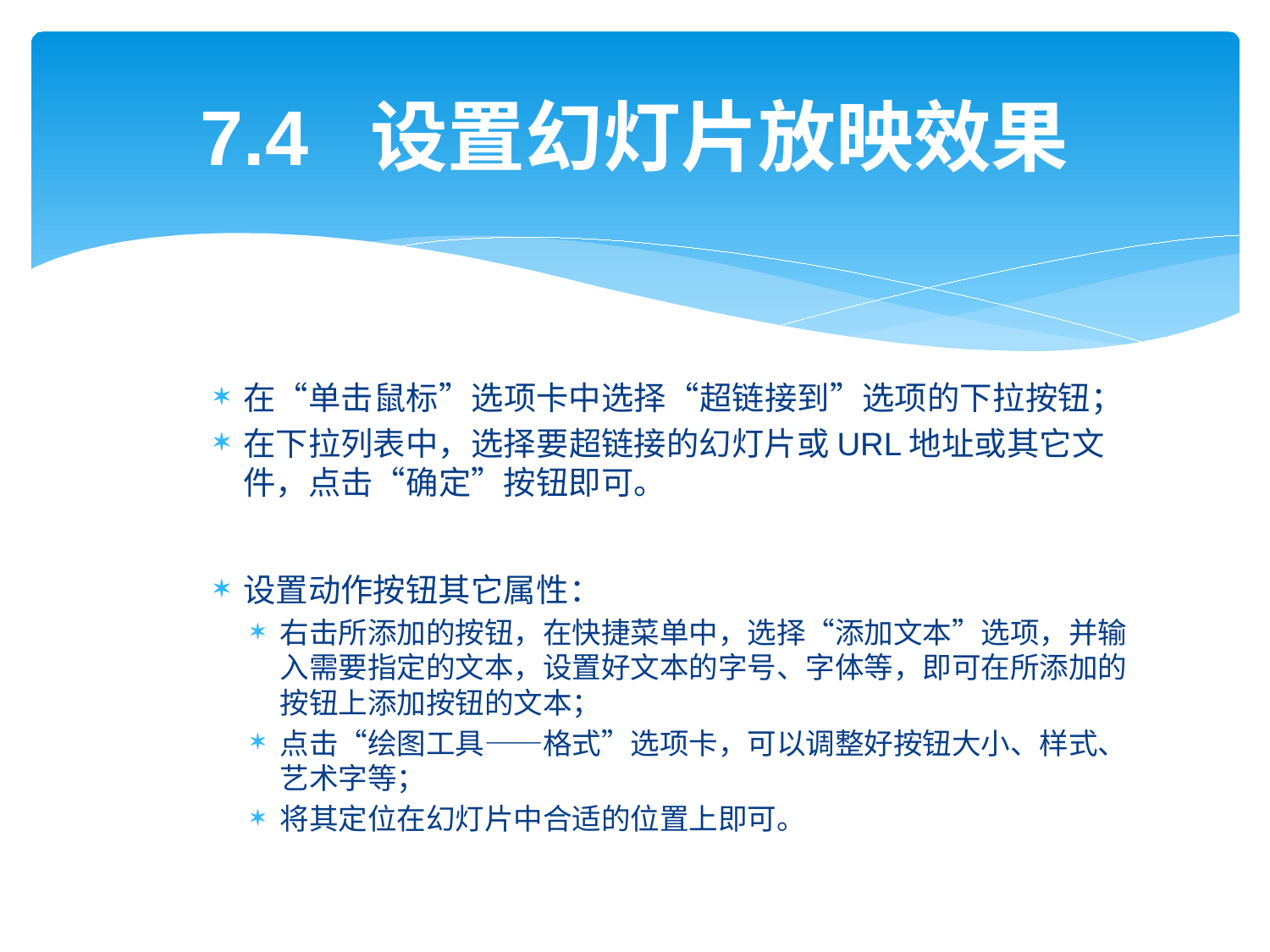

# 7.4  设置幻灯片放映效果
在“单击鼠标”选项卡中选择“超链接到”选项的下拉按钮；
在下拉列表中，选择要超链接的幻灯片或URL地址或其它文件，点击“确定”按钮即可。

设置动作按钮其它属性：
右击所添加的按钮，在快捷菜单中，选择“添加文本”选项，并输入需要指定的文本，设置好文本的字号、字体等，即可在所添加的按钮上添加按钮的文本；
点击“绘图工具——格式”选项卡，可以调整好按钮大小、样式、艺术字等；
将其定位在幻灯片中合适的位置上即可。